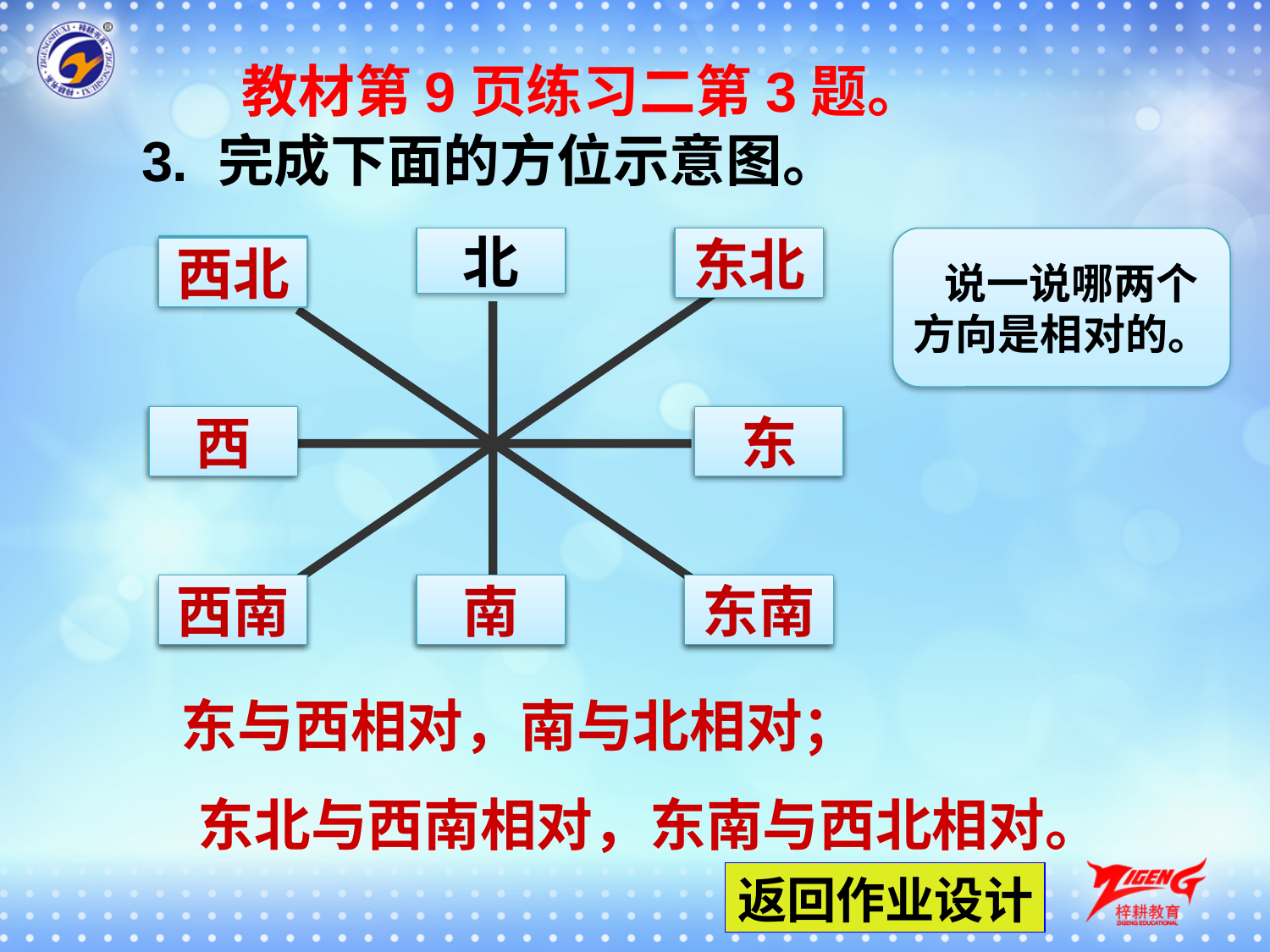

教材第9页练习二第3题。
3. 完成下面的方位示意图。
北

东北
 说一说哪两个方向是相对的。
西北
西
东
西南
南
东南
东与西相对，南与北相对；
 东北与西南相对，东南与西北相对。

返回作业设计